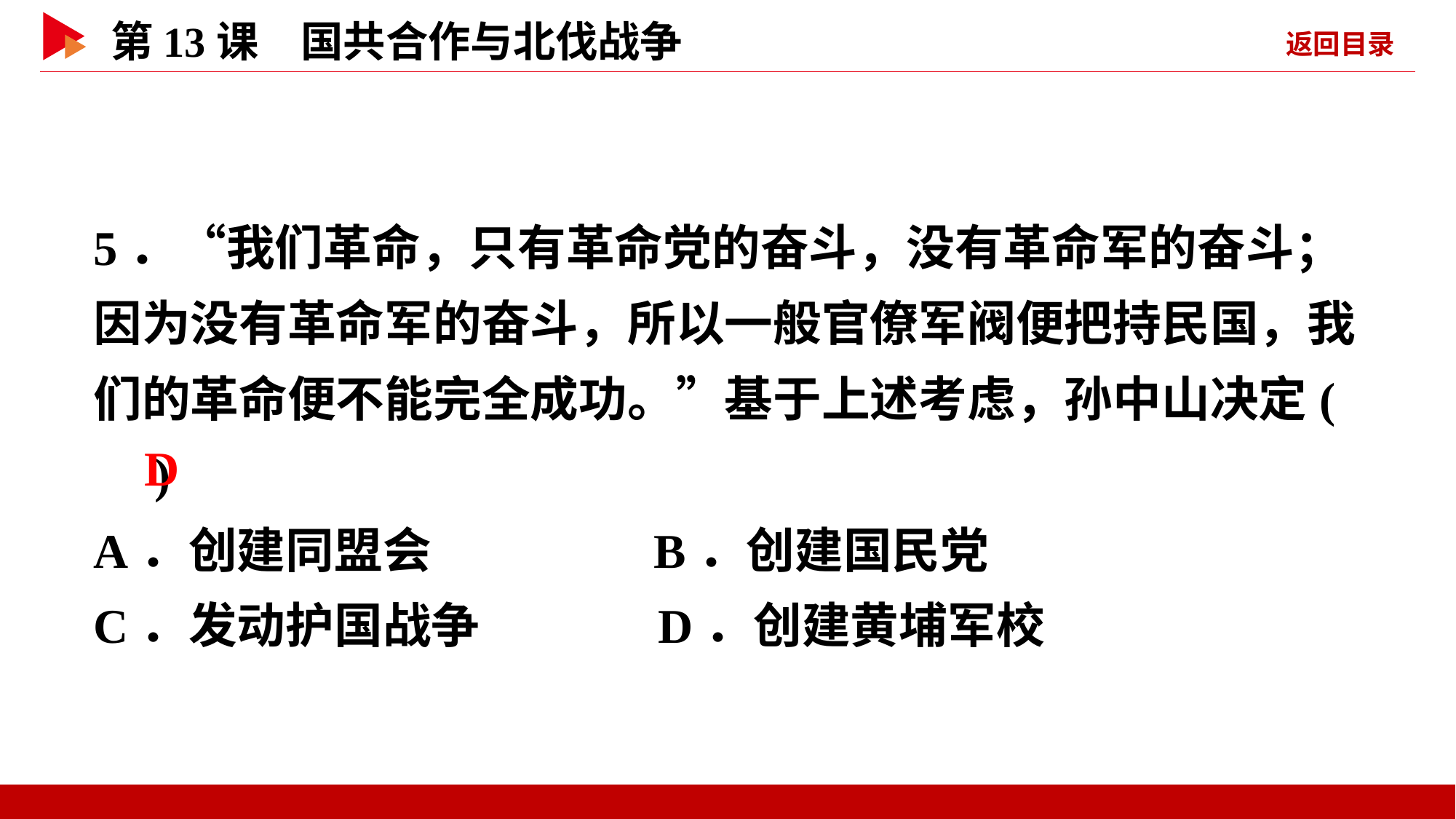

5．“我们革命，只有革命党的奋斗，没有革命军的奋斗；因为没有革命军的奋斗，所以一般官僚军阀便把持民国，我们的革命便不能完全成功。”基于上述考虑，孙中山决定(        )
A．创建同盟会                   B．创建国民党
C．发动护国战争               D．创建黄埔军校
   D